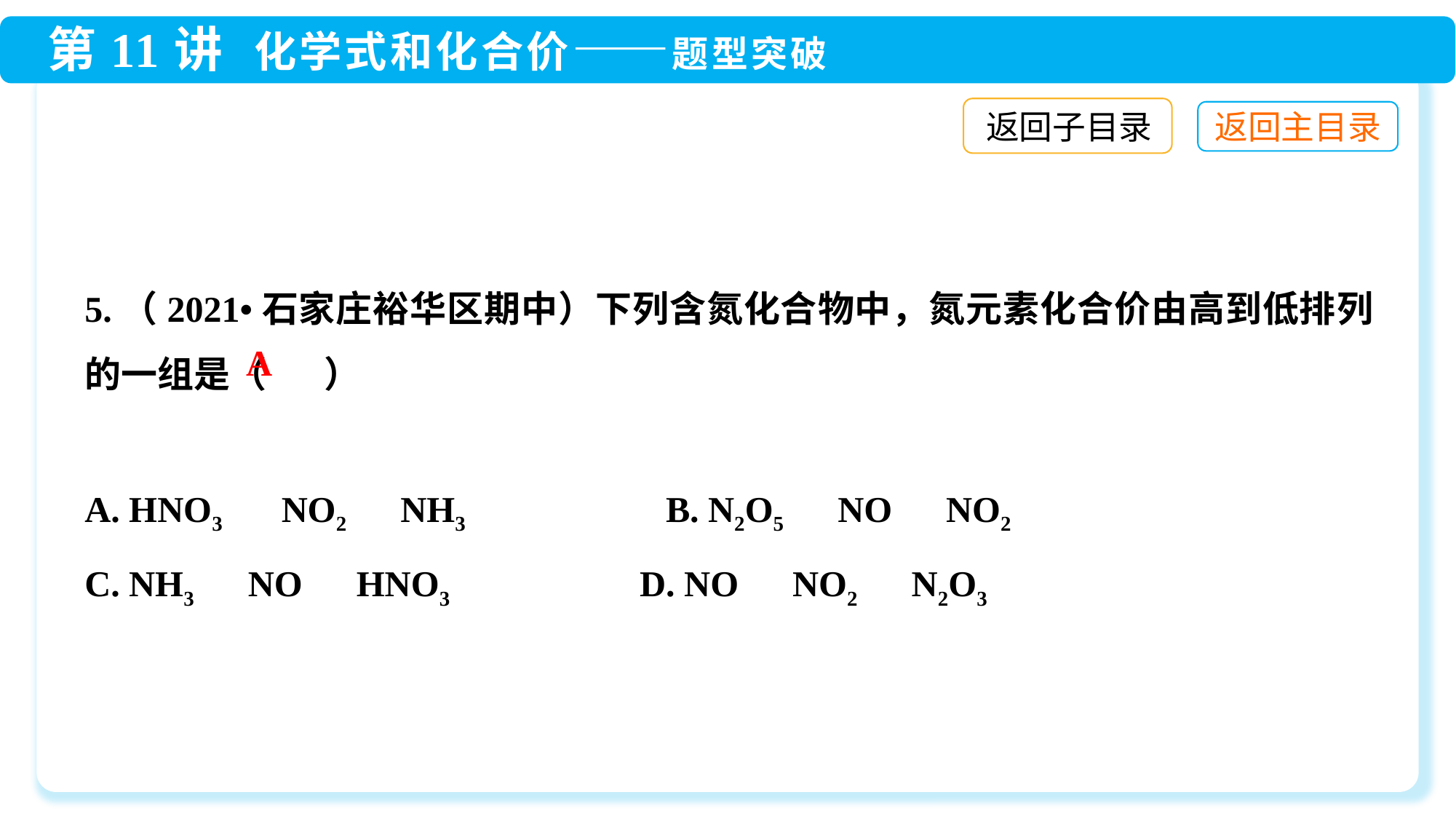

返回子目录
5.（2021•石家庄裕华区期中）下列含氮化合物中，氮元素化合价由高到低排列的一组是（       ）

A. HNO3 　NO2　NH3                      B. N2O5　NO　NO2
C. NH3　NO　HNO3                                    D. NO　NO2　N2O3
A